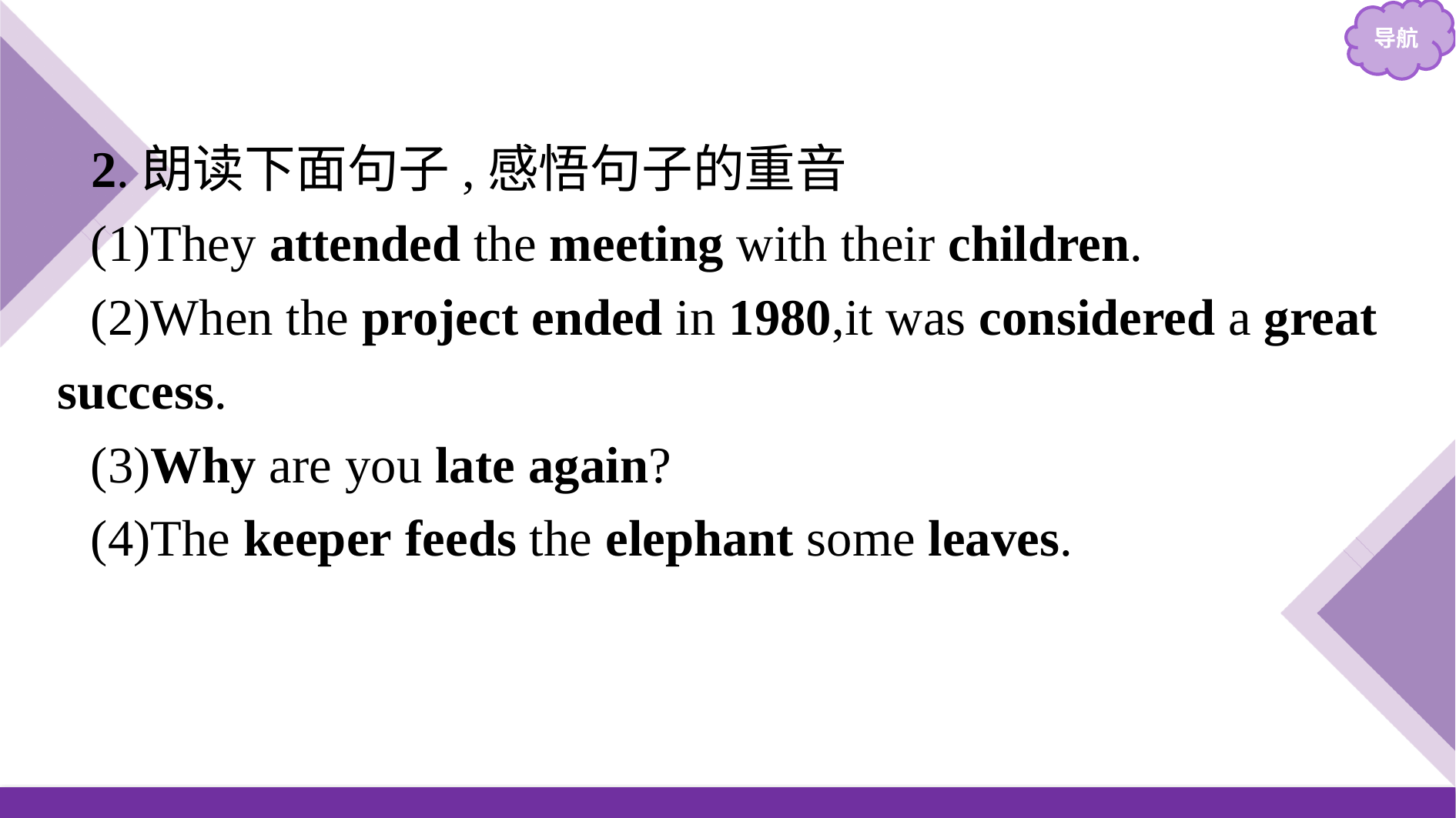

2.朗读下面句子,感悟句子的重音
(1)They attended the meeting with their children.
(2)When the project ended in 1980,it was considered a great success.
(3)Why are you late again?
(4)The keeper feeds the elephant some leaves.